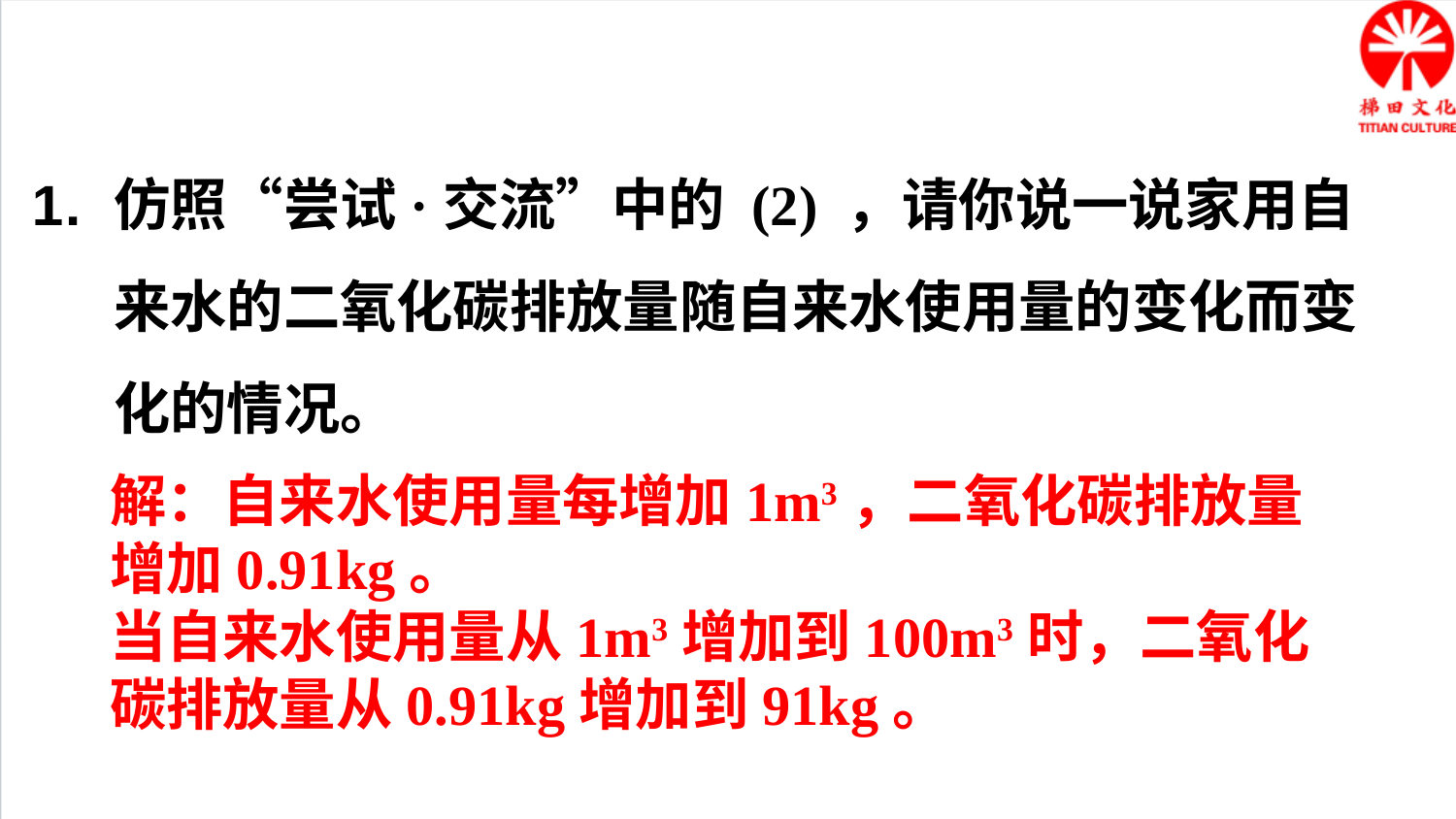

仿照“尝试·交流”中的 (2) ，请你说一说家用自来水的二氧化碳排放量随自来水使用量的变化而变化的情况。
解：自来水使用量每增加1m3，二氧化碳排放量增加0.91kg。
当自来水使用量从1m3增加到100m3时，二氧化碳排放量从0.91kg增加到91kg。